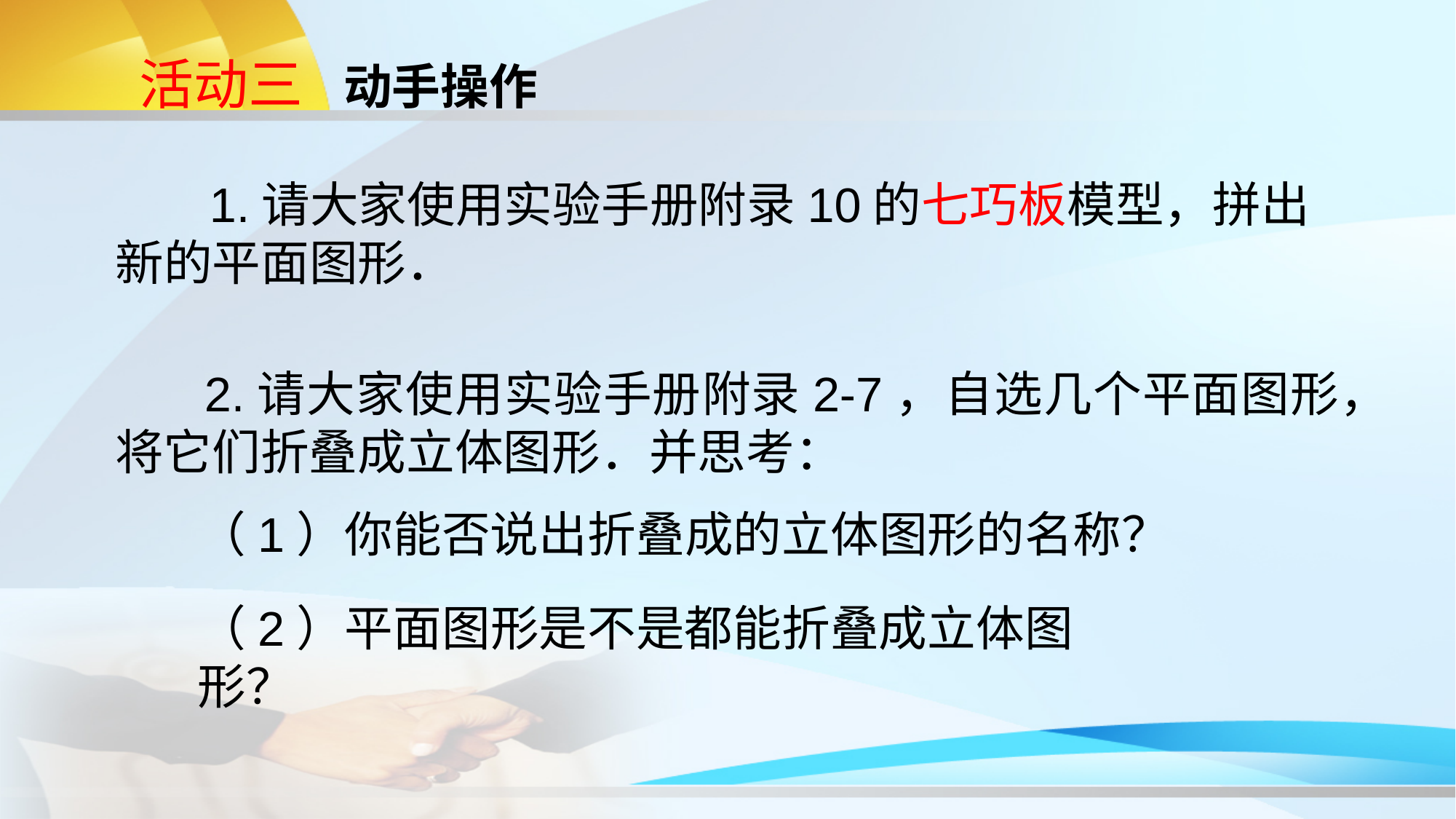

# 活动三
动手操作
       1.请大家使用实验手册附录10的七巧板模型，拼出新的平面图形．
    2.请大家使用实验手册附录2-7，自选几个平面图形，将它们折叠成立体图形．并思考：
（1）你能否说出折叠成的立体图形的名称？
（2）平面图形是不是都能折叠成立体图形？